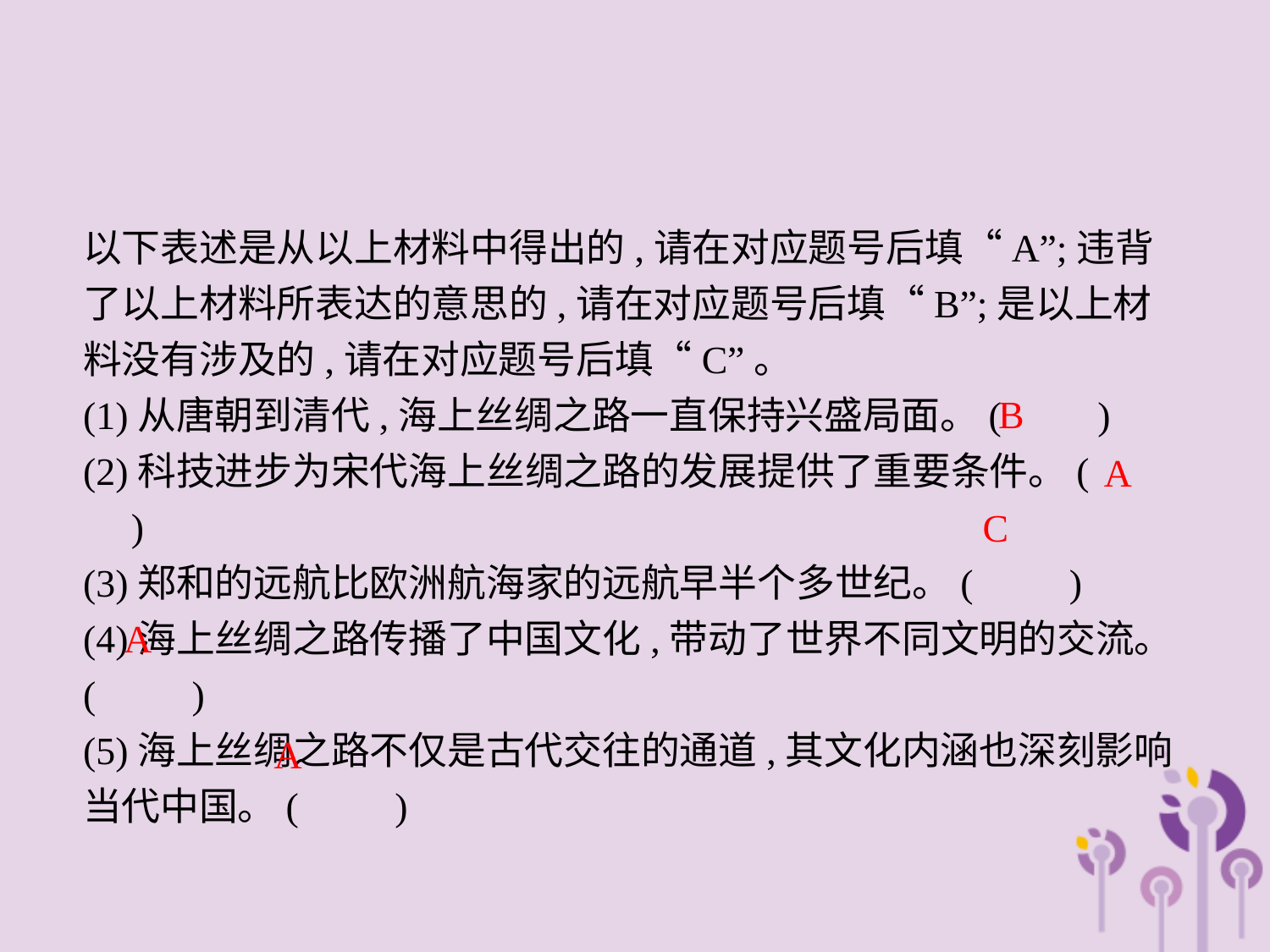

以下表述是从以上材料中得出的,请在对应题号后填“A”;违背了以上材料所表达的意思的,请在对应题号后填“B”;是以上材料没有涉及的,请在对应题号后填“C”。
(1)从唐朝到清代,海上丝绸之路一直保持兴盛局面。(　　)
(2)科技进步为宋代海上丝绸之路的发展提供了重要条件。(　　)
(3)郑和的远航比欧洲航海家的远航早半个多世纪。(　　)
(4)海上丝绸之路传播了中国文化,带动了世界不同文明的交流。(　　)
(5)海上丝绸之路不仅是古代交往的通道,其文化内涵也深刻影响当代中国。(　　)
B
A
C
A
A